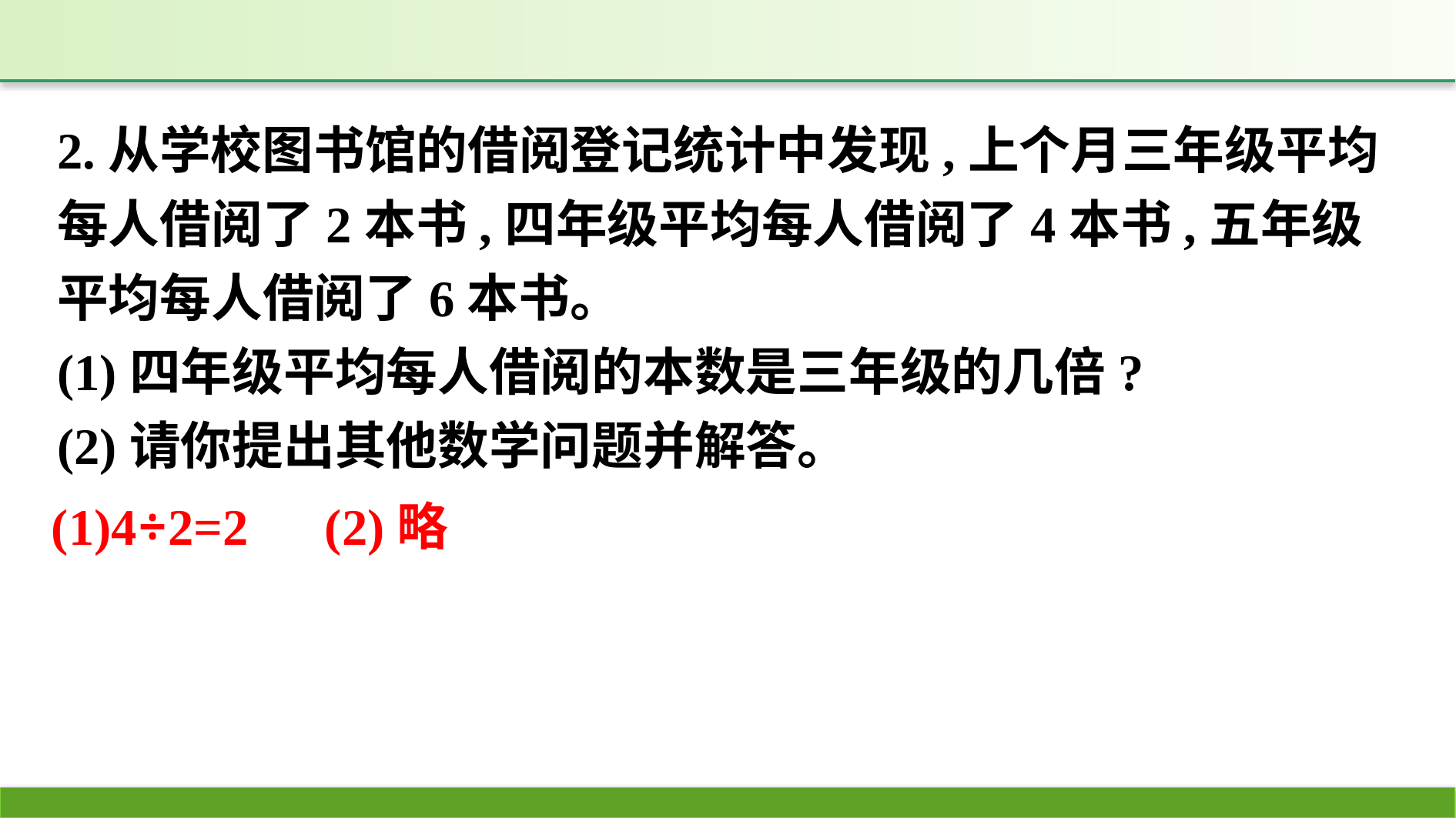

2.从学校图书馆的借阅登记统计中发现,上个月三年级平均每人借阅了2本书,四年级平均每人借阅了4本书,五年级平均每人借阅了6本书。
(1)四年级平均每人借阅的本数是三年级的几倍?
(2)请你提出其他数学问题并解答。
(1)4÷2=2　(2)略